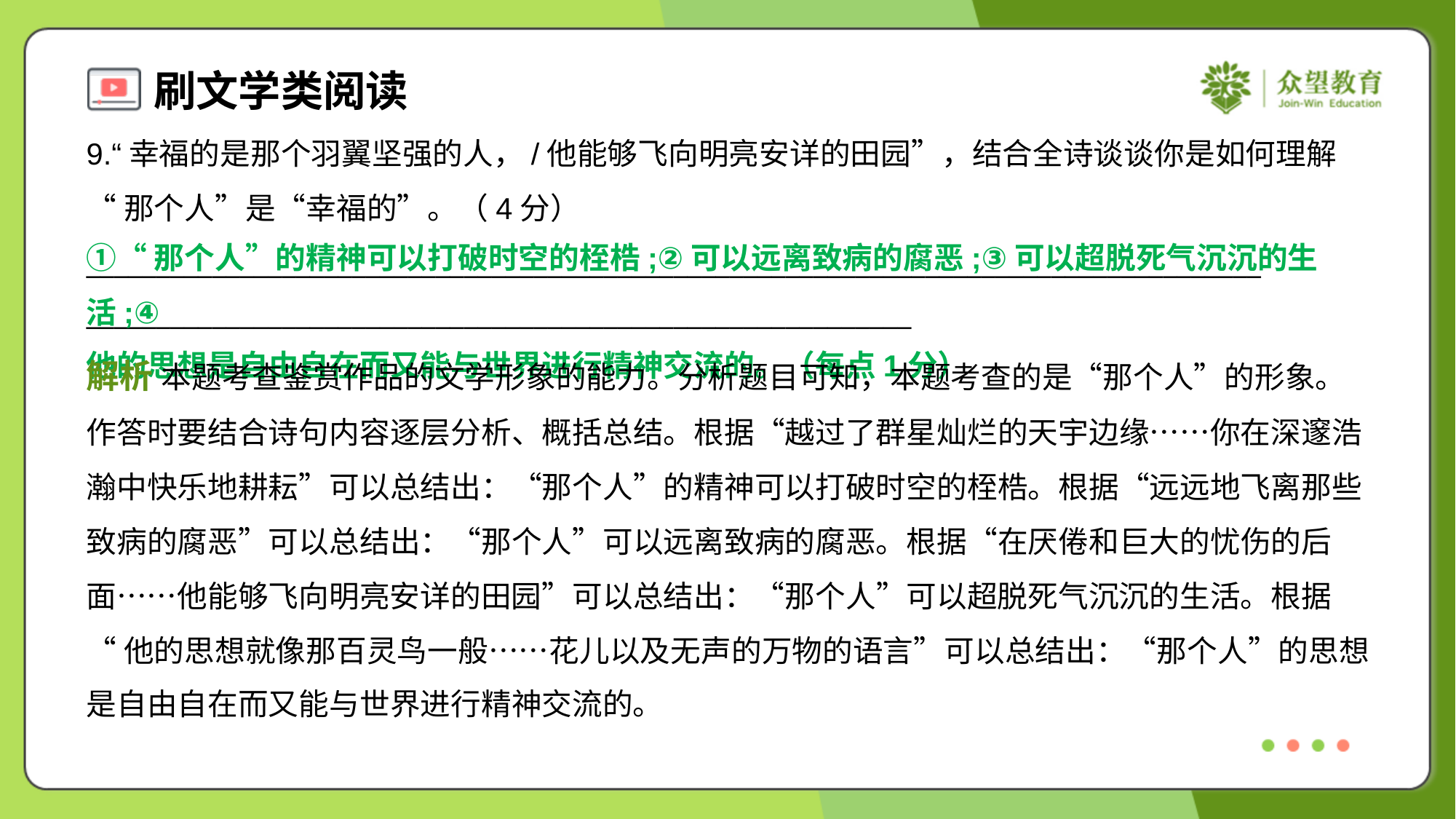

9.“幸福的是那个羽翼坚强的人，/他能够飞向明亮安详的田园”，结合全诗谈谈你是如何理解
“那个人”是“幸福的”。（4分）
____________________________________________________________________________________
___________________________________________________________
①“那个人”的精神可以打破时空的桎梏;②可以远离致病的腐恶;③可以超脱死气沉沉的生活;④
他的思想是自由自在而又能与世界进行精神交流的。（每点1分）
解析 本题考查鉴赏作品的文学形象的能力。分析题目可知，本题考查的是“那个人”的形象。
作答时要结合诗句内容逐层分析、概括总结。根据“越过了群星灿烂的天宇边缘……你在深邃浩
瀚中快乐地耕耘”可以总结出：“那个人”的精神可以打破时空的桎梏。根据“远远地飞离那些
致病的腐恶”可以总结出：“那个人”可以远离致病的腐恶。根据“在厌倦和巨大的忧伤的后
面……他能够飞向明亮安详的田园”可以总结出：“那个人”可以超脱死气沉沉的生活。根据
“他的思想就像那百灵鸟一般……花儿以及无声的万物的语言”可以总结出：“那个人”的思想
是自由自在而又能与世界进行精神交流的。